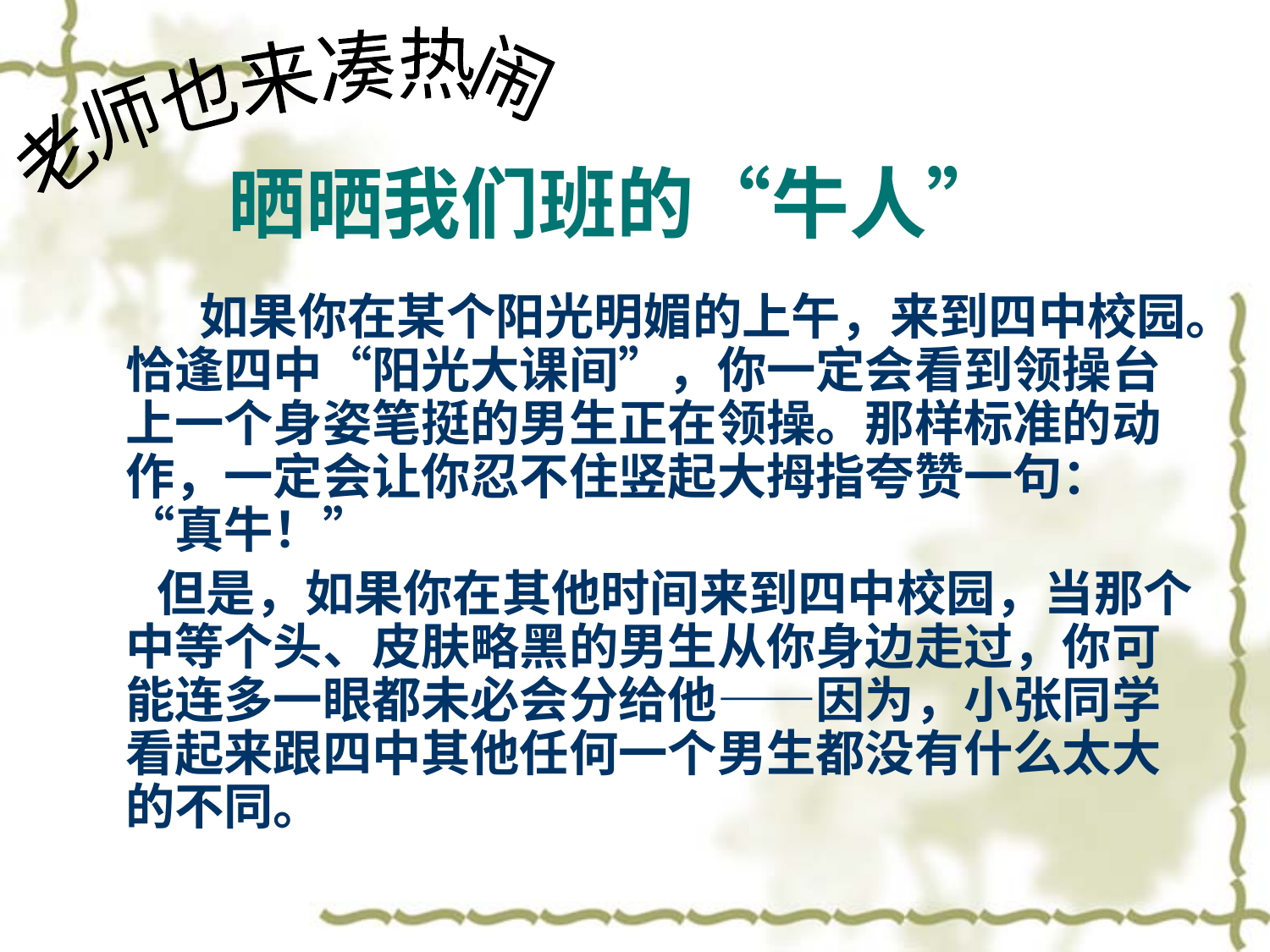

老师也来凑热闹
# 晒晒我们班的“牛人”
          如果你在某个阳光明媚的上午，来到四中校园。恰逢四中“阳光大课间”，你一定会看到领操台上一个身姿笔挺的男生正在领操。那样标准的动作，一定会让你忍不住竖起大拇指夸赞一句：“真牛！”
      但是，如果你在其他时间来到四中校园，当那个中等个头、皮肤略黑的男生从你身边走过，你可能连多一眼都未必会分给他——因为，小张同学看起来跟四中其他任何一个男生都没有什么太大的不同。